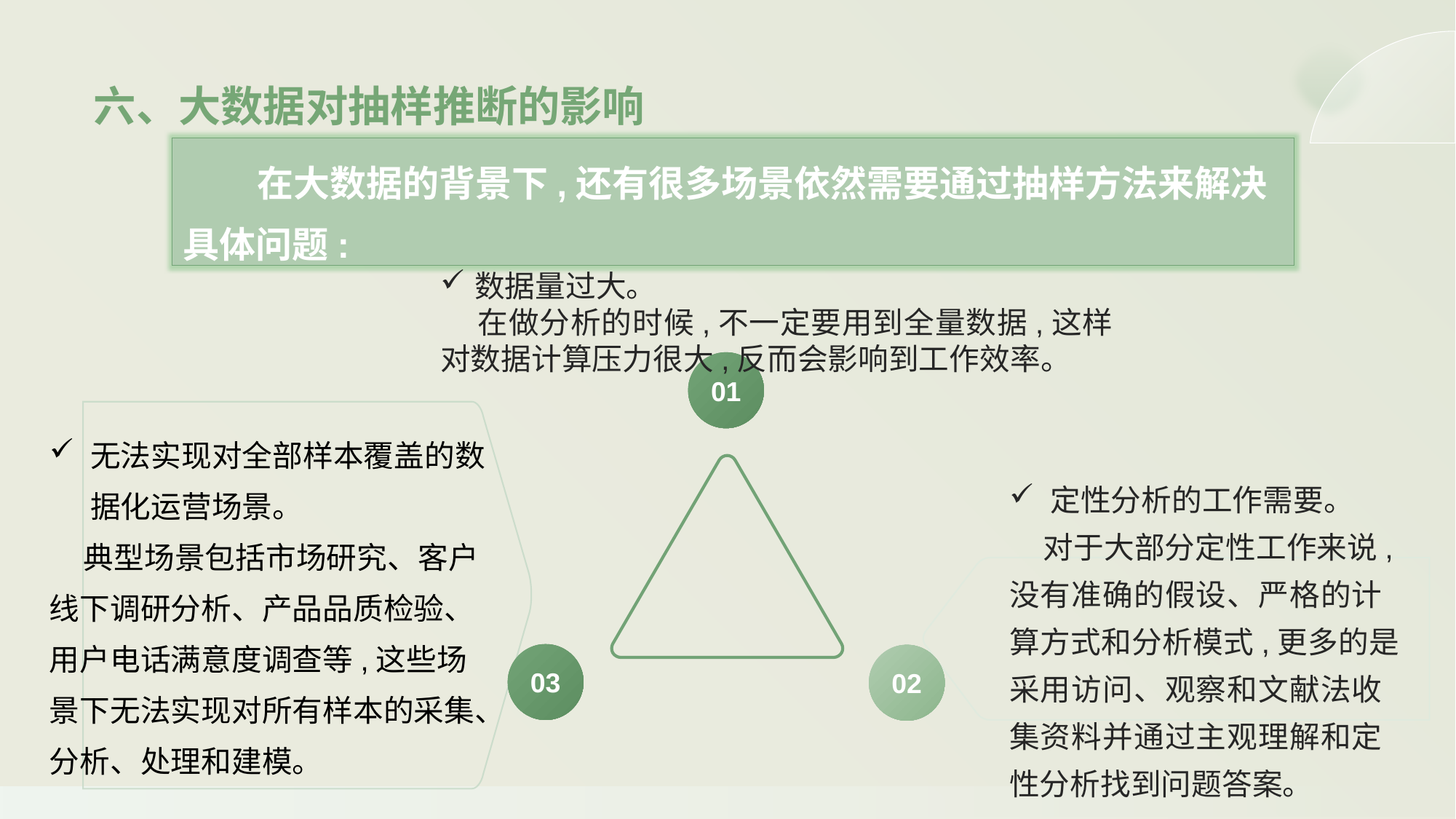

六、大数据对抽样推断的影响
        在大数据的背景下,还有很多场景依然需要通过抽样方法来解决具体问题:

数据量过大。
    在做分析的时候,不一定要用到全量数据,这样对数据计算压力很大,反而会影响到工作效率。
01

无法实现对全部样本覆盖的数据化运营场景。
    典型场景包括市场研究、客户线下调研分析、产品品质检验、用户电话满意度调查等,这些场景下无法实现对所有样本的采集、分析、处理和建模。

定性分析的工作需要。
    对于大部分定性工作来说,没有准确的假设、严格的计算方式和分析模式,更多的是采用访问、观察和文献法收集资料并通过主观理解和定性分析找到问题答案。

03
02